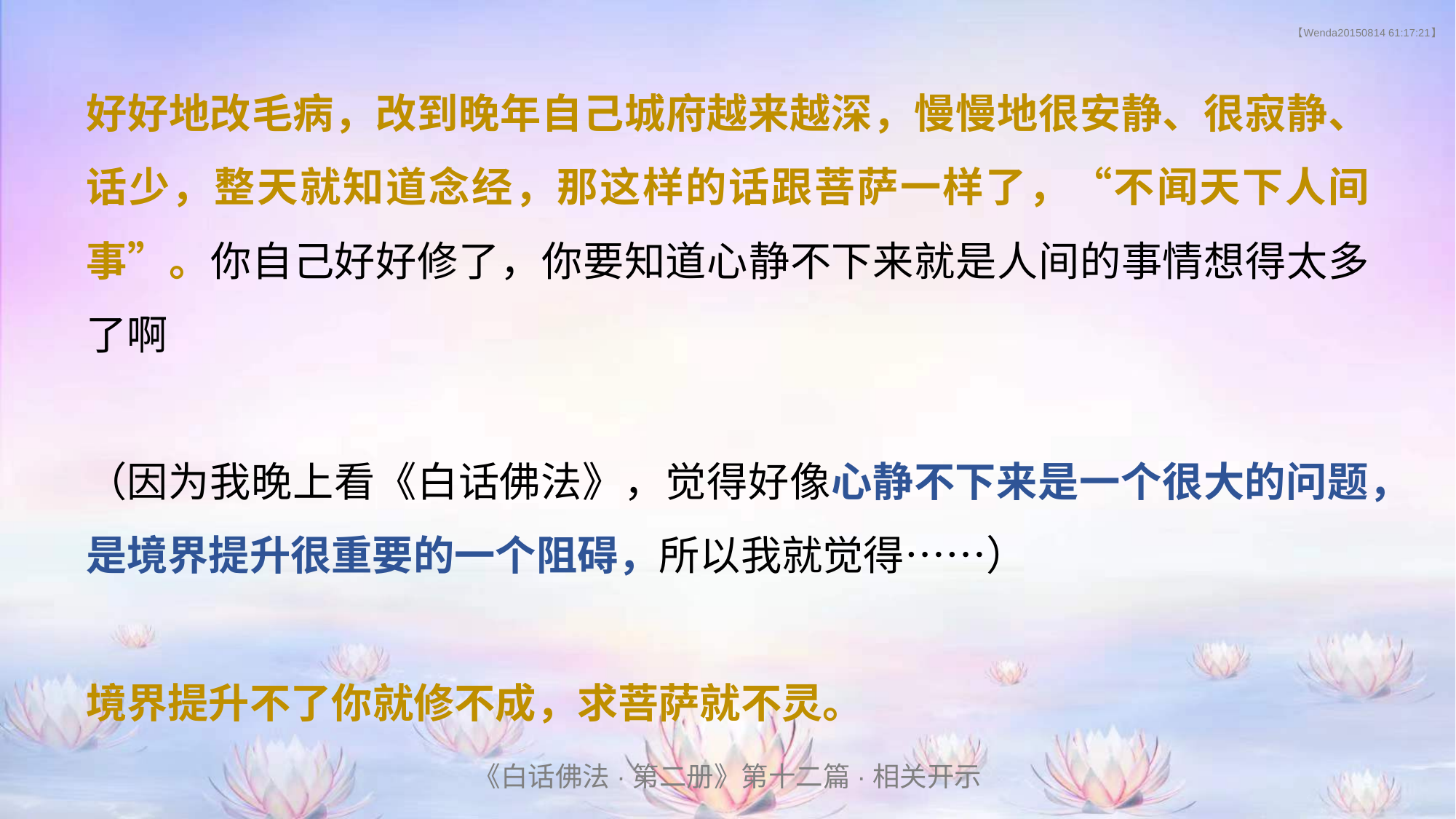

# 【Wenda20150814 61:17:21】
好好地改毛病，改到晚年自己城府越来越深，慢慢地很安静、很寂静、话少，整天就知道念经，那这样的话跟菩萨一样了，“不闻天下人间事”。你自己好好修了，你要知道心静不下来就是人间的事情想得太多了啊

（因为我晚上看《白话佛法》，觉得好像心静不下来是一个很大的问题，是境界提升很重要的一个阻碍，所以我就觉得……）

境界提升不了你就修不成，求菩萨就不灵。
《白话佛法·第二册》第十二篇·相关开示